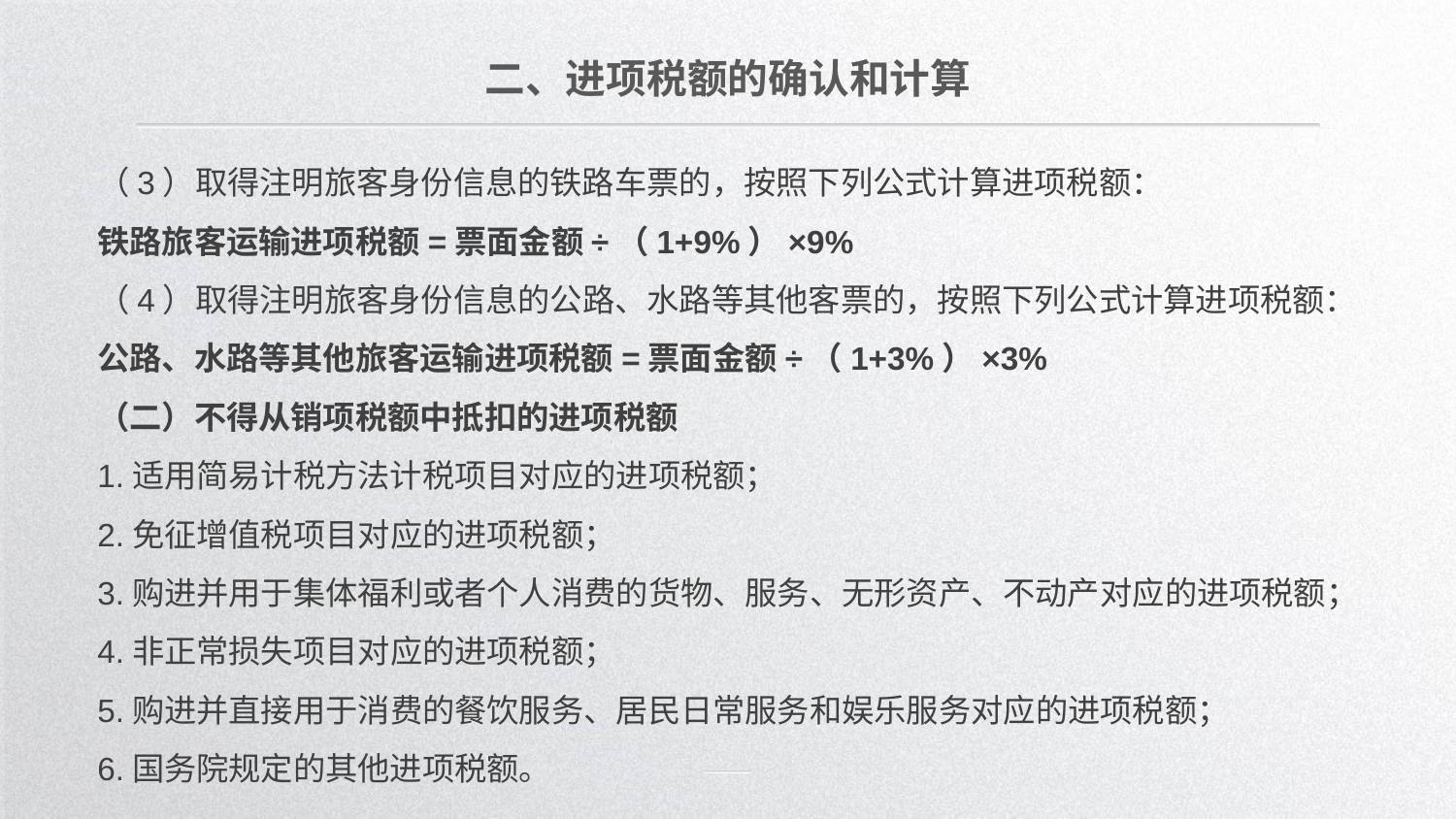

二、进项税额的确认和计算
（3）取得注明旅客身份信息的铁路车票的，按照下列公式计算进项税额：
铁路旅客运输进项税额=票面金额÷（1+9%）×9%
（4）取得注明旅客身份信息的公路、水路等其他客票的，按照下列公式计算进项税额：
公路、水路等其他旅客运输进项税额=票面金额÷（1+3%）×3%
（二）不得从销项税额中抵扣的进项税额
1.适用简易计税方法计税项目对应的进项税额；
2.免征增值税项目对应的进项税额；
3.购进并用于集体福利或者个人消费的货物、服务、无形资产、不动产对应的进项税额；
4.非正常损失项目对应的进项税额；
5.购进并直接用于消费的餐饮服务、居民日常服务和娱乐服务对应的进项税额；
6.国务院规定的其他进项税额。